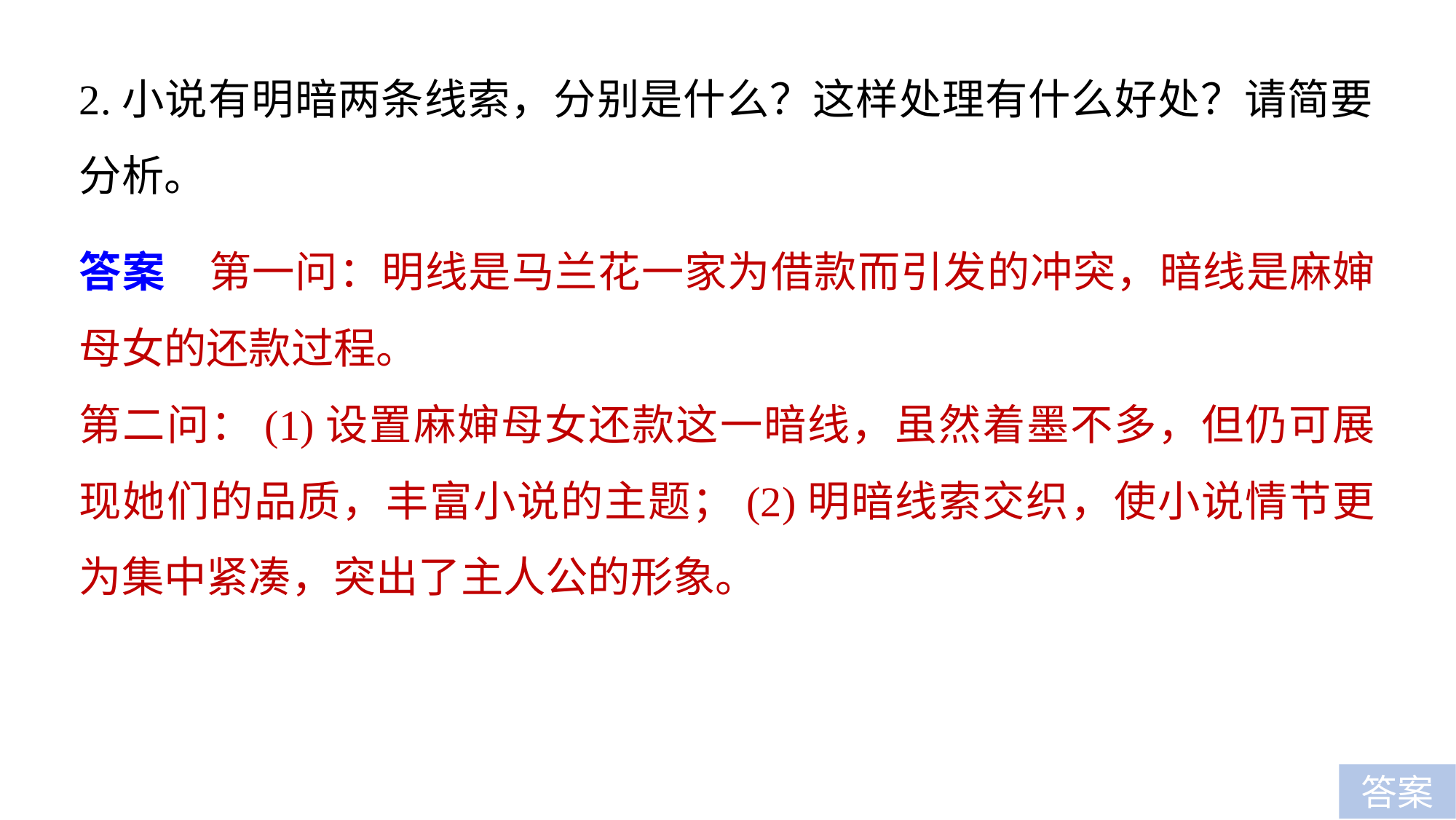

2.小说有明暗两条线索，分别是什么？这样处理有什么好处？请简要分析。
答案　第一问：明线是马兰花一家为借款而引发的冲突，暗线是麻婶母女的还款过程。
第二问：(1)设置麻婶母女还款这一暗线，虽然着墨不多，但仍可展现她们的品质，丰富小说的主题；(2)明暗线索交织，使小说情节更为集中紧凑，突出了主人公的形象。
答案